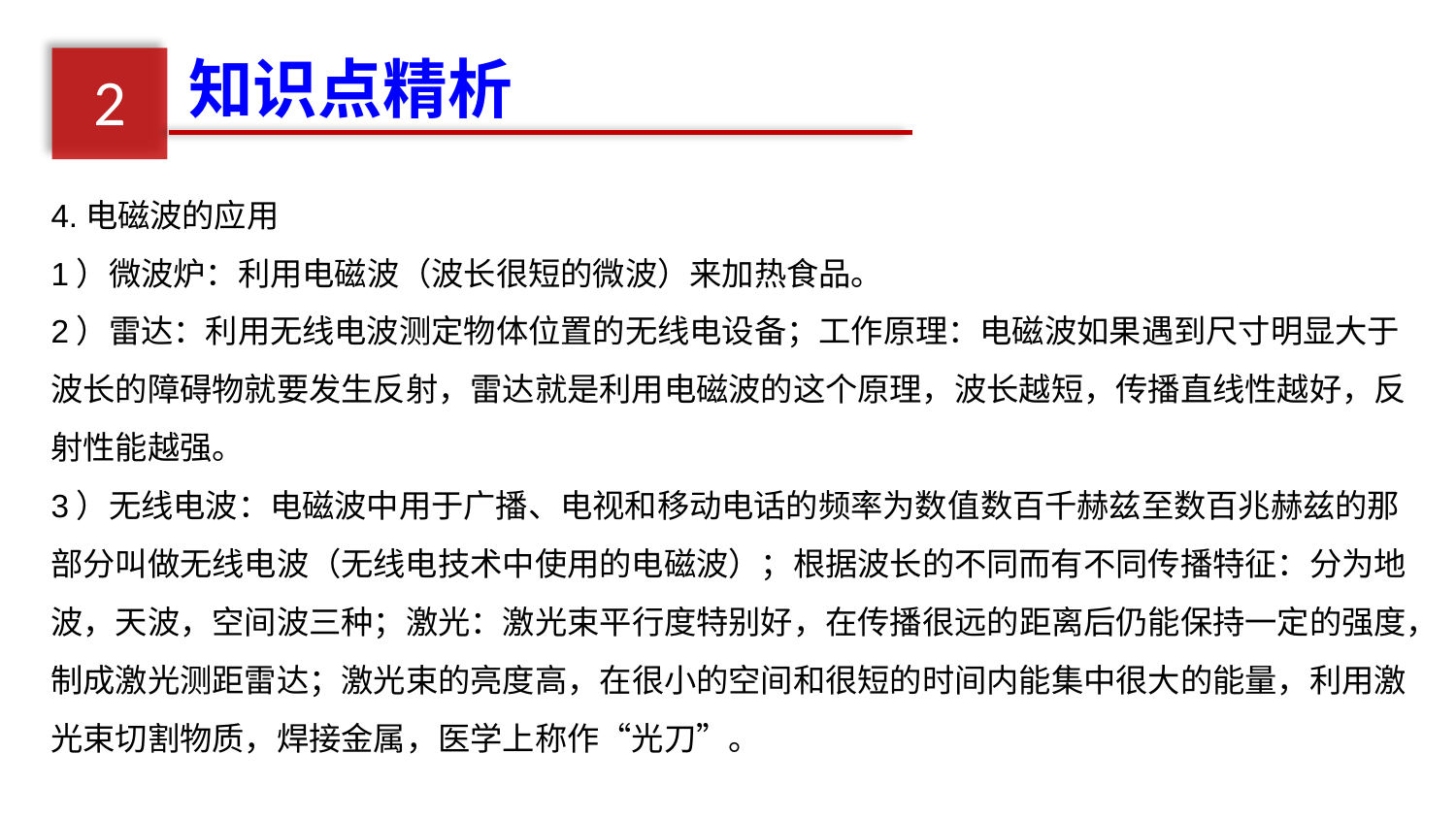

知识点精析

2
4.电磁波的应用
1）微波炉：利用电磁波（波长很短的微波）来加热食品。
2）雷达：利用无线电波测定物体位置的无线电设备；工作原理：电磁波如果遇到尺寸明显大于波长的障碍物就要发生反射，雷达就是利用电磁波的这个原理，波长越短，传播直线性越好，反射性能越强。
3）无线电波：电磁波中用于广播、电视和移动电话的频率为数值数百千赫兹至数百兆赫兹的那部分叫做无线电波（无线电技术中使用的电磁波）；根据波长的不同而有不同传播特征：分为地波，天波，空间波三种；激光：激光束平行度特别好，在传播很远的距离后仍能保持一定的强度，制成激光测距雷达；激光束的亮度高，在很小的空间和很短的时间内能集中很大的能量，利用激光束切割物质，焊接金属，医学上称作“光刀”。